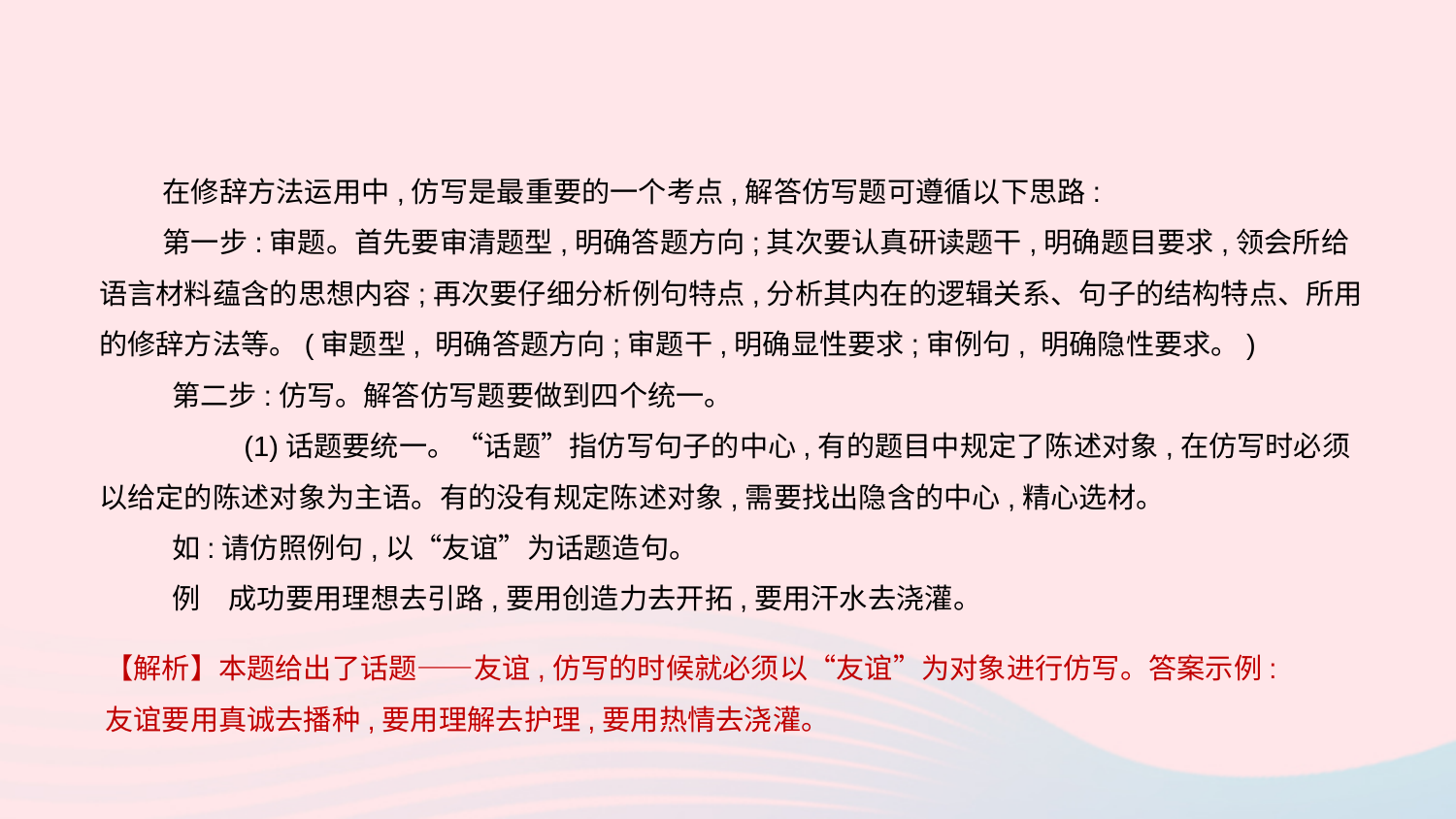

在修辞方法运用中,仿写是最重要的一个考点,解答仿写题可遵循以下思路:
         第一步:审题。首先要审清题型,明确答题方向;其次要认真研读题干,明确题目要求,领会所给语言材料蕴含的思想内容;再次要仔细分析例句特点,分析其内在的逻辑关系、句子的结构特点、所用的修辞方法等。(审题型, 明确答题方向;审题干,明确显性要求;审例句, 明确隐性要求。)
第二步:仿写。解答仿写题要做到四个统一。
         (1)话题要统一。“话题”指仿写句子的中心,有的题目中规定了陈述对象,在仿写时必须以给定的陈述对象为主语。有的没有规定陈述对象,需要找出隐含的中心,精心选材。
如:请仿照例句,以“友谊”为话题造句。
例　成功要用理想去引路,要用创造力去开拓,要用汗水去浇灌。
【解析】本题给出了话题——友谊,仿写的时候就必须以“友谊”为对象进行仿写。答案示例:友谊要用真诚去播种,要用理解去护理,要用热情去浇灌。